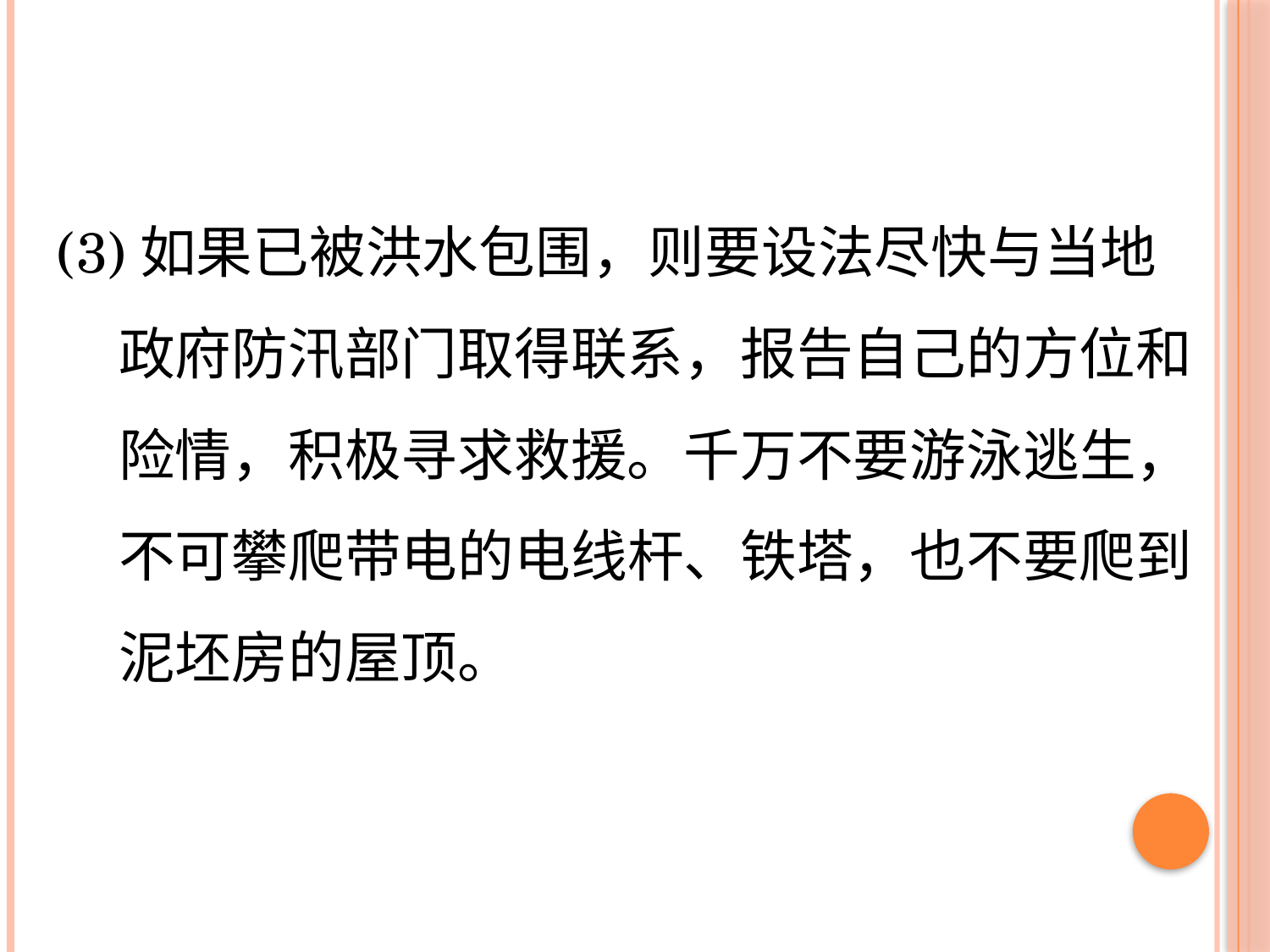

(3)如果已被洪水包围，则要设法尽快与当地政府防汛部门取得联系，报告自己的方位和险情，积极寻求救援。千万不要游泳逃生，不可攀爬带电的电线杆、铁塔，也不要爬到泥坯房的屋顶。